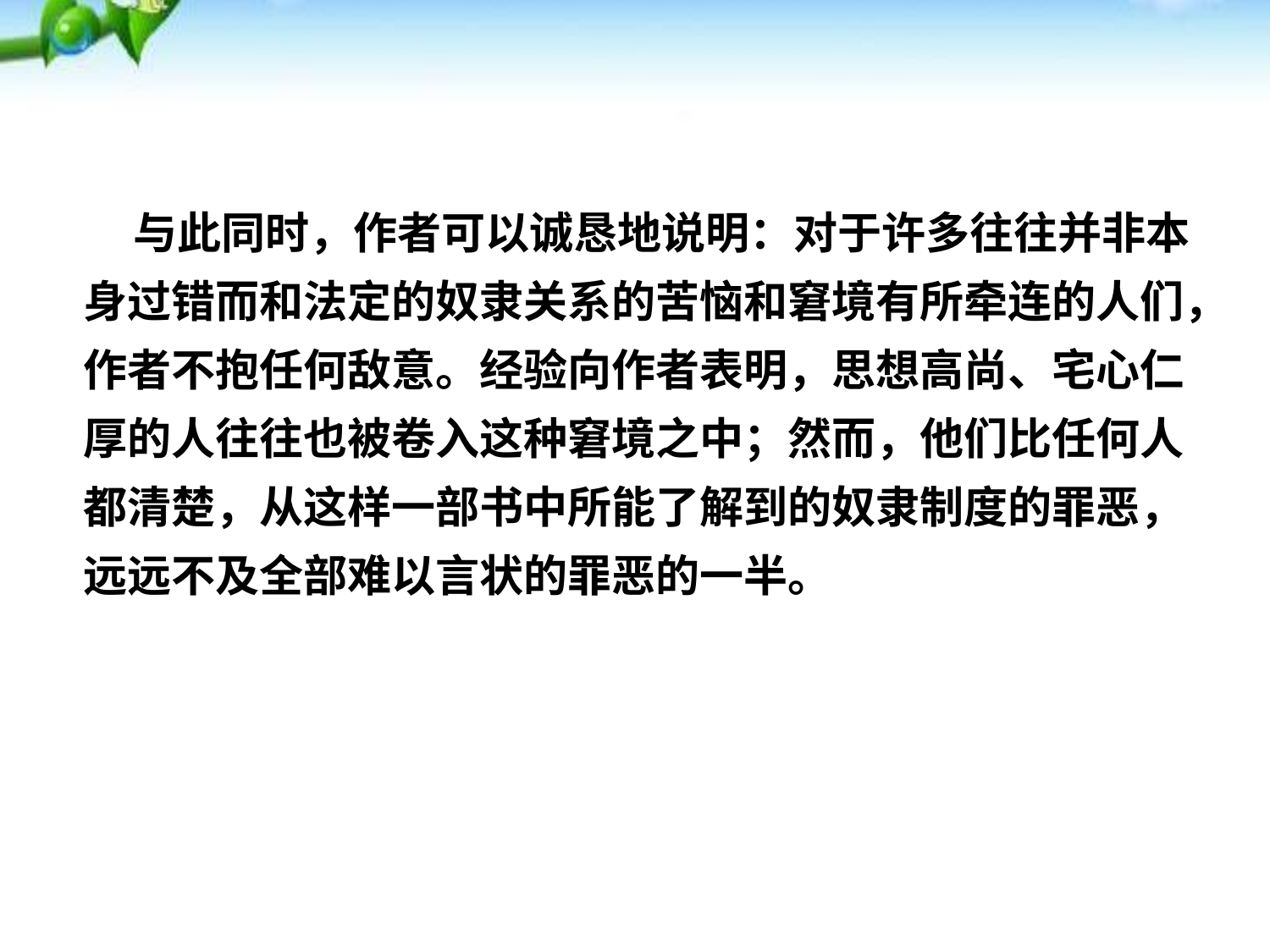

与此同时，作者可以诚恳地说明：对于许多往往并非本身过错而和法定的奴隶关系的苦恼和窘境有所牵连的人们，作者不抱任何敌意。经验向作者表明，思想高尚、宅心仁厚的人往往也被卷入这种窘境之中；然而，他们比任何人都清楚，从这样一部书中所能了解到的奴隶制度的罪恶，远远不及全部难以言状的罪恶的一半。